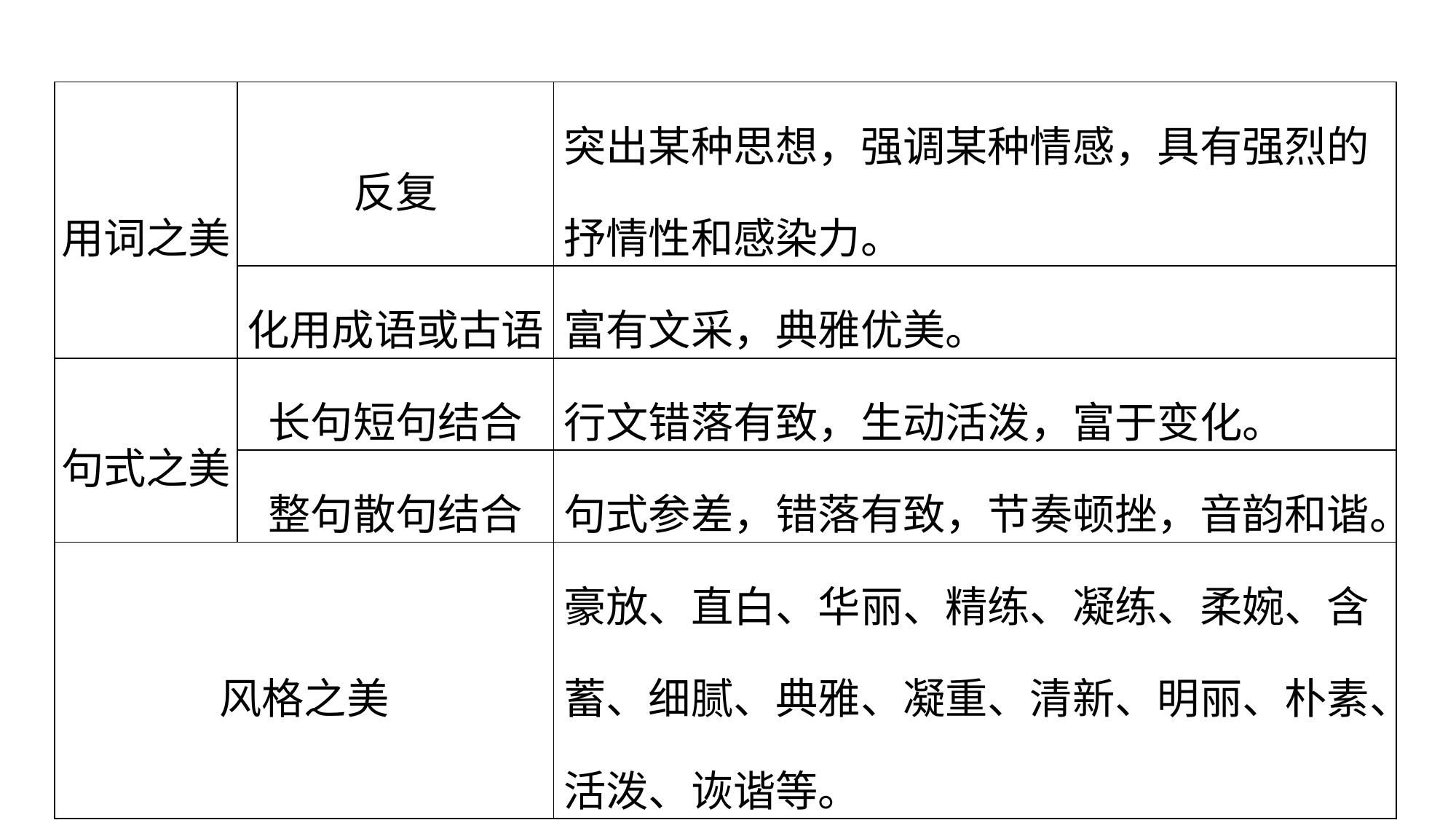

| 用词之美 | 反复 | 突出某种思想，强调某种情感，具有强烈的抒情性和感染力。 |
| --- | --- | --- |
|  | 化用成语或古语 | 富有文采，典雅优美。 |
| 句式之美 | 长句短句结合 | 行文错落有致，生动活泼，富于变化。 |
|  | 整句散句结合 | 句式参差，错落有致，节奏顿挫，音韵和谐。 |
| 风格之美 |  | 豪放、直白、华丽、精练、凝练、柔婉、含蓄、细腻、典雅、凝重、清新、明丽、朴素、活泼、诙谐等。 |